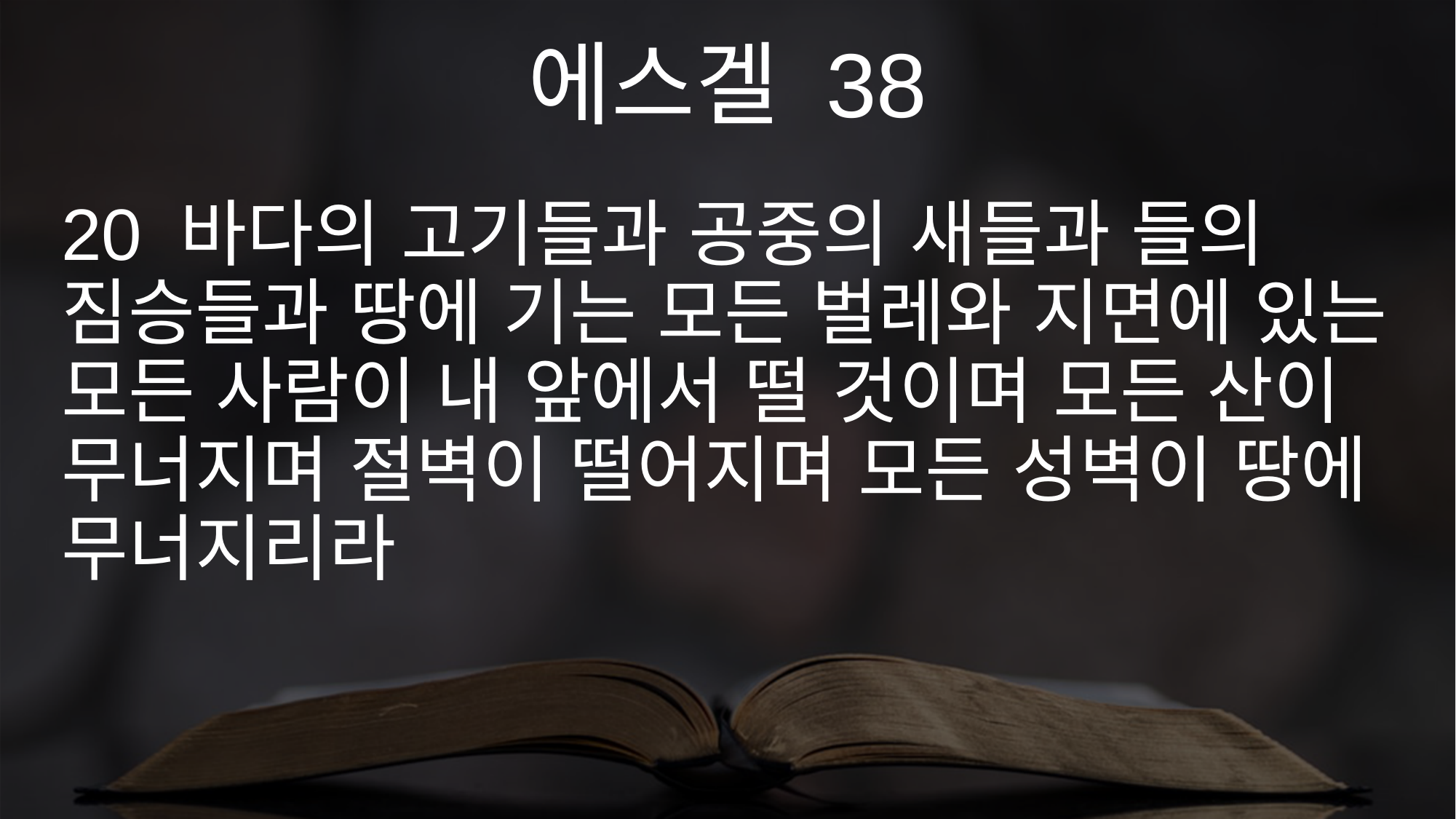

에스겔 38
20 바다의 고기들과 공중의 새들과 들의 짐승들과 땅에 기는 모든 벌레와 지면에 있는 모든 사람이 내 앞에서 떨 것이며 모든 산이 무너지며 절벽이 떨어지며 모든 성벽이 땅에 무너지리라